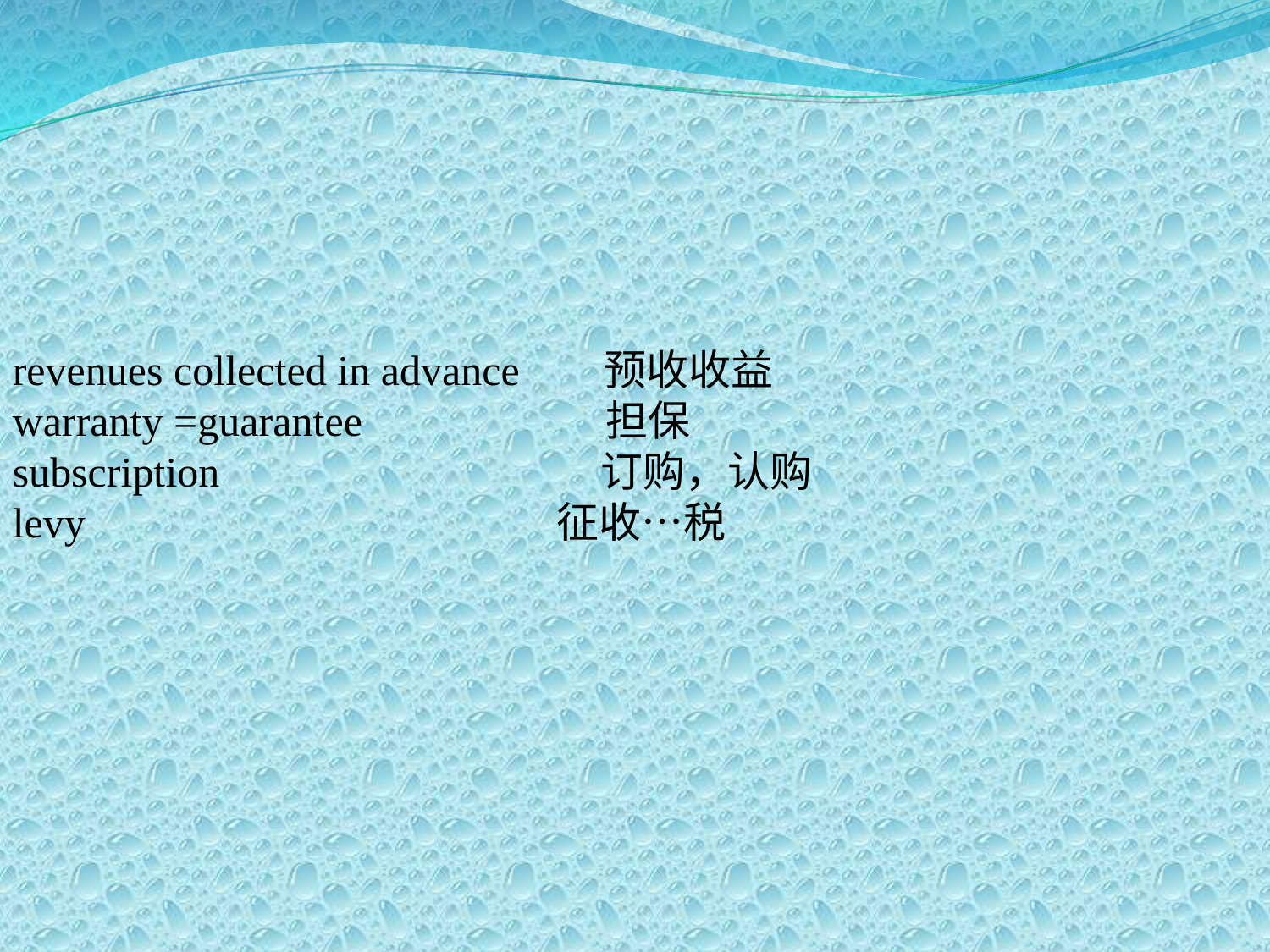

revenues collected in advance       预收收益
warranty =guarantee                      担保
subscription                                   订购，认购
levy　                                            征收…税